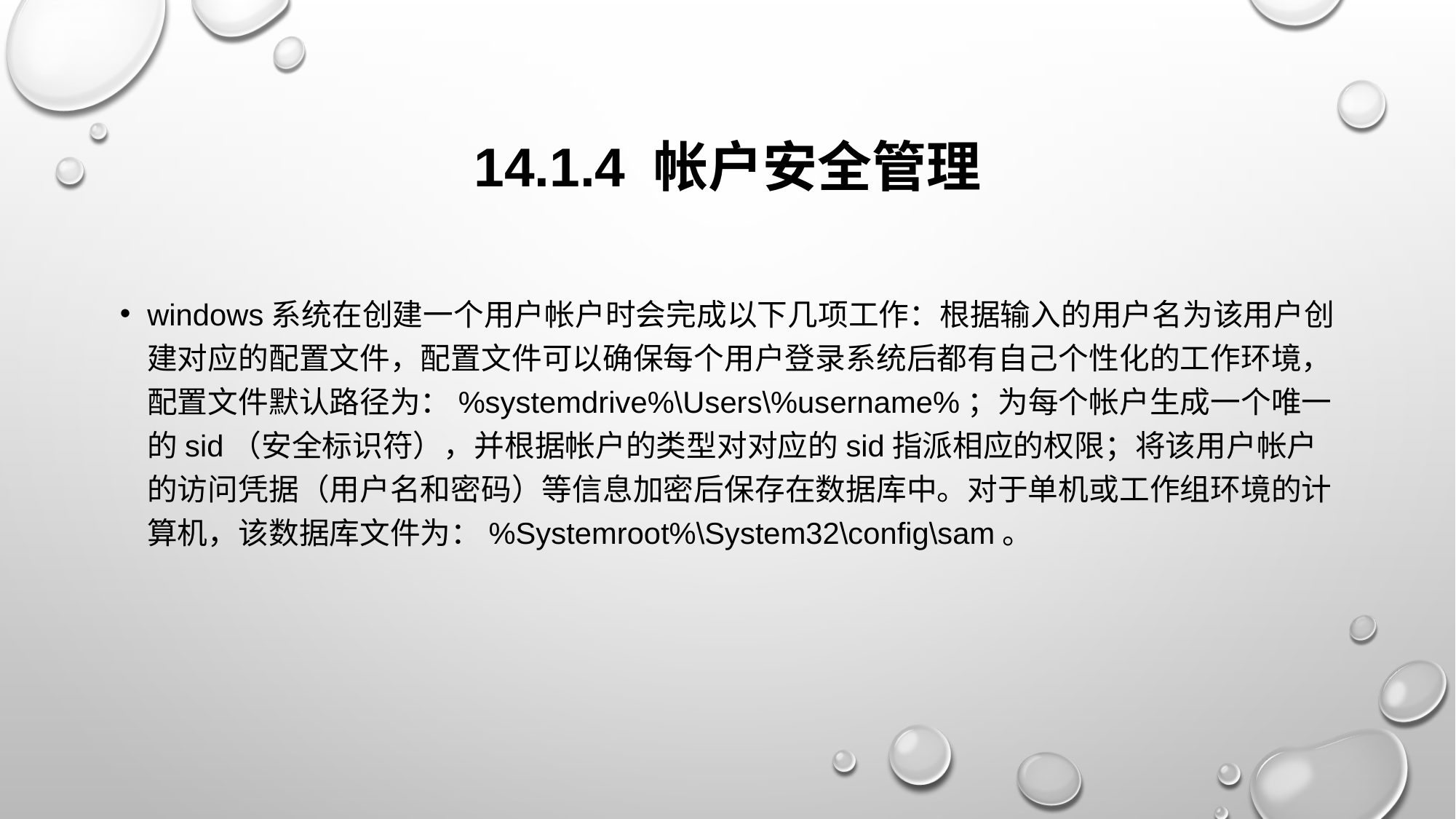

# 14.1.4 帐户安全管理
windows系统在创建一个用户帐户时会完成以下几项工作：根据输入的用户名为该用户创建对应的配置文件，配置文件可以确保每个用户登录系统后都有自己个性化的工作环境，配置文件默认路径为：%systemdrive%\Users\%username%；为每个帐户生成一个唯一的sid（安全标识符），并根据帐户的类型对对应的sid指派相应的权限；将该用户帐户的访问凭据（用户名和密码）等信息加密后保存在数据库中。对于单机或工作组环境的计算机，该数据库文件为：%Systemroot%\System32\config\sam。